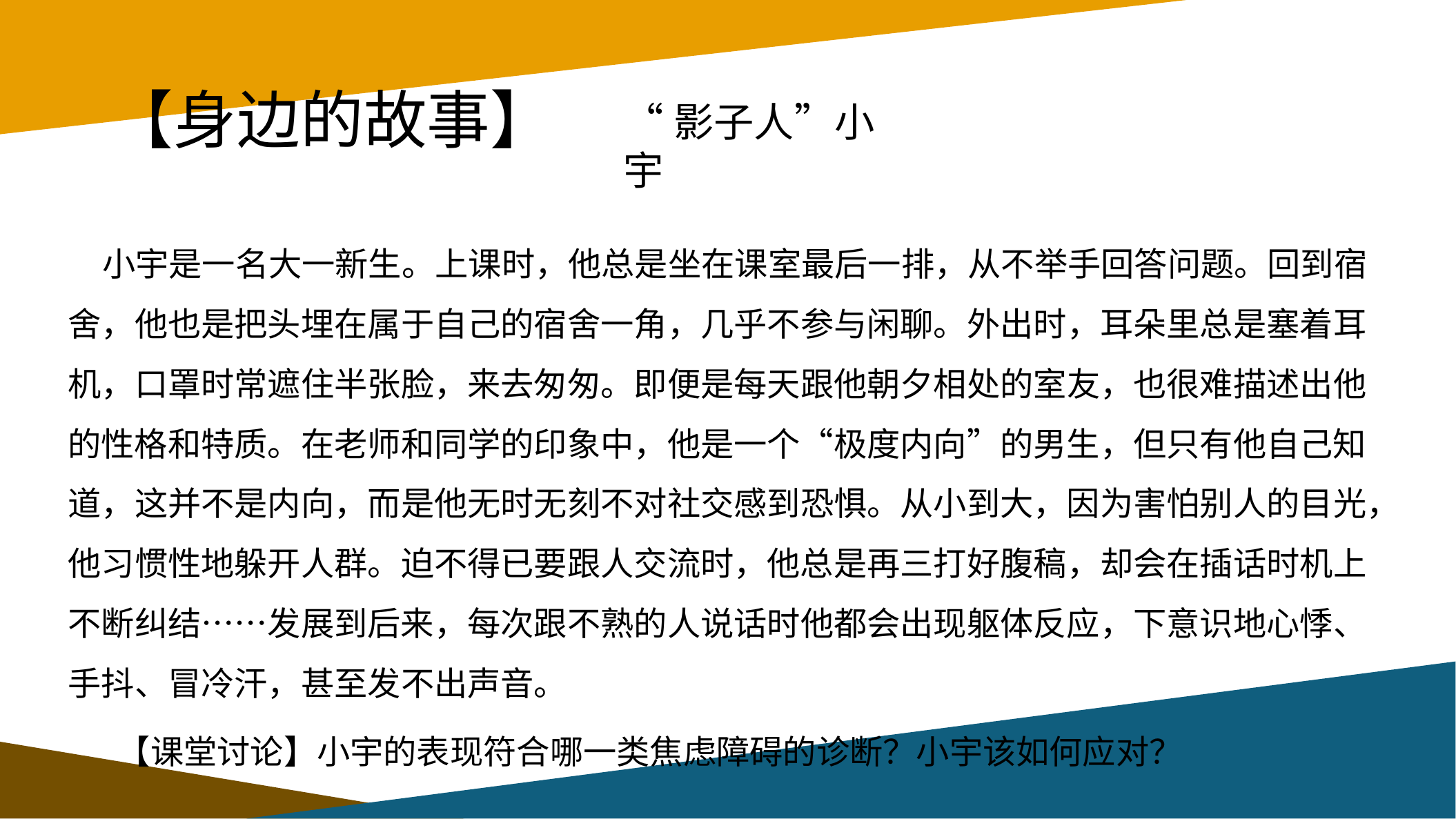

# 【身边的故事】
“影子人”小宇
      小宇是一名大一新生。上课时，他总是坐在课室最后一排，从不举手回答问题。回到宿舍，他也是把头埋在属于自己的宿舍一角，几乎不参与闲聊。外出时，耳朵里总是塞着耳机，口罩时常遮住半张脸，来去匆匆。即便是每天跟他朝夕相处的室友，也很难描述出他的性格和特质。在老师和同学的印象中，他是一个“极度内向”的男生，但只有他自己知道，这并不是内向，而是他无时无刻不对社交感到恐惧。从小到大，因为害怕别人的目光，他习惯性地躲开人群。迫不得已要跟人交流时，他总是再三打好腹稿，却会在插话时机上不断纠结……发展到后来，每次跟不熟的人说话时他都会出现躯体反应，下意识地心悸、手抖、冒冷汗，甚至发不出声音。
      【课堂讨论】小宇的表现符合哪一类焦虑障碍的诊断？小宇该如何应对？